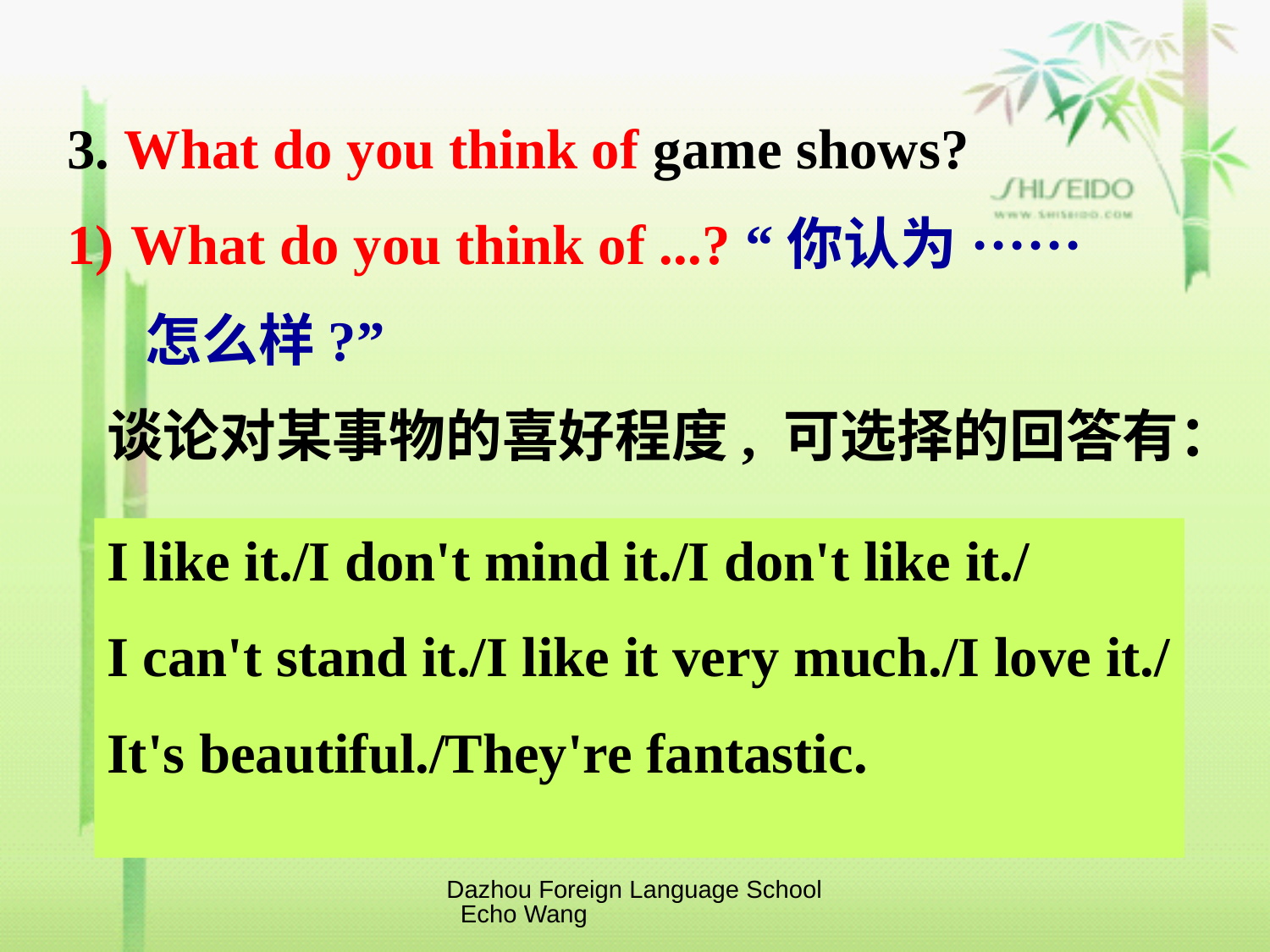

3. What do you think of game shows?
What do you think of ...? “你认为······
     怎么样?”
  谈论对某事物的喜好程度, 可选择的回答有：
I like it./I don't mind it./I don't like it./
I can't stand it./I like it very much./I love it./
It's beautiful./They're fantastic.

Dazhou Foreign Language School  Echo Wang